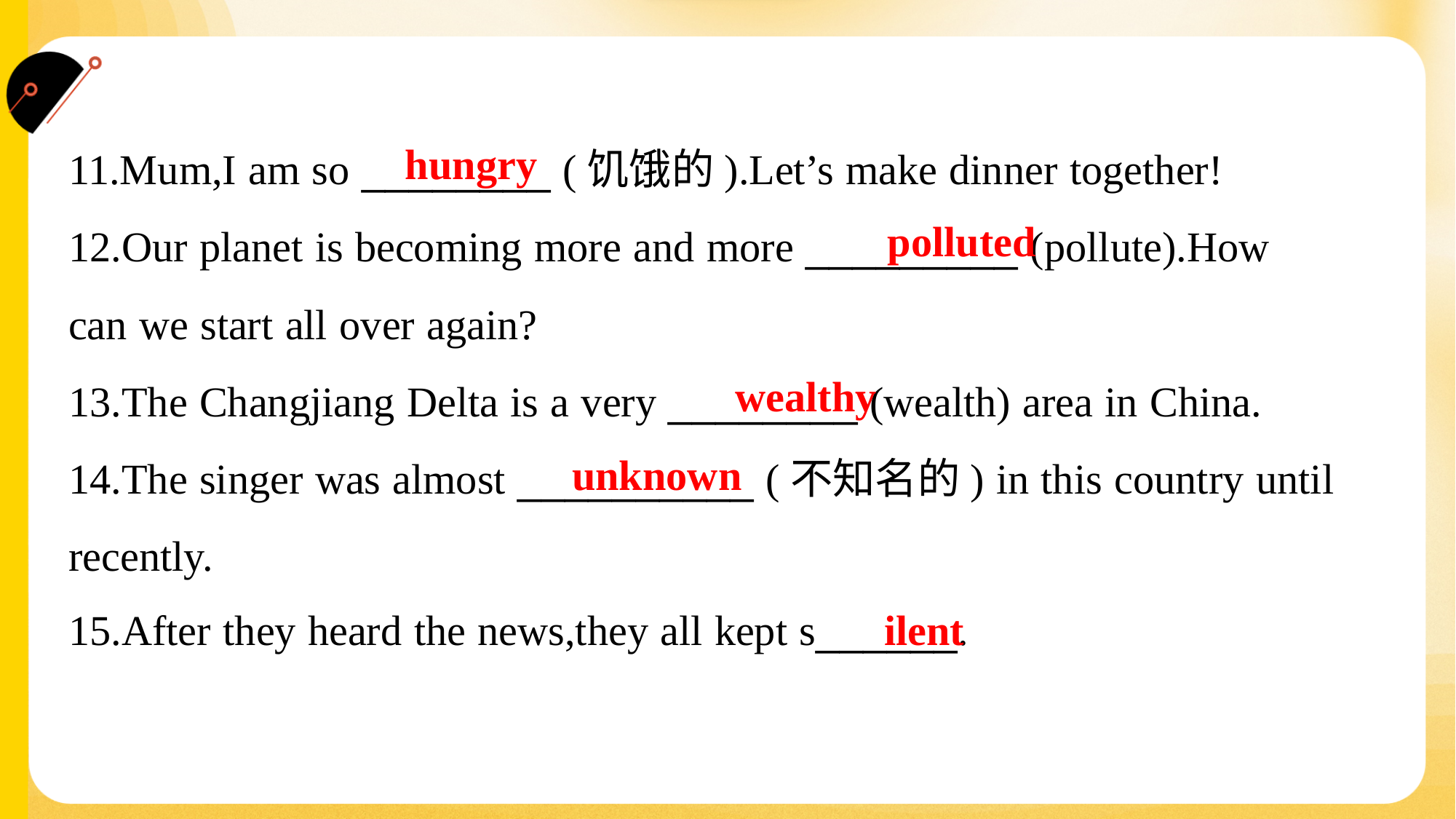

hungry
11.Mum,I am so ________ (饥饿的).Let’s make dinner together!
12.Our planet is becoming more and more _________ (pollute).How
can we start all over again?
13.The Changjiang Delta is a very ________ (wealth) area in China.
14.The singer was almost __________ (不知名的) in this country until
recently.
15.After they heard the news,they all kept s______.
polluted
wealthy
unknown
ilent